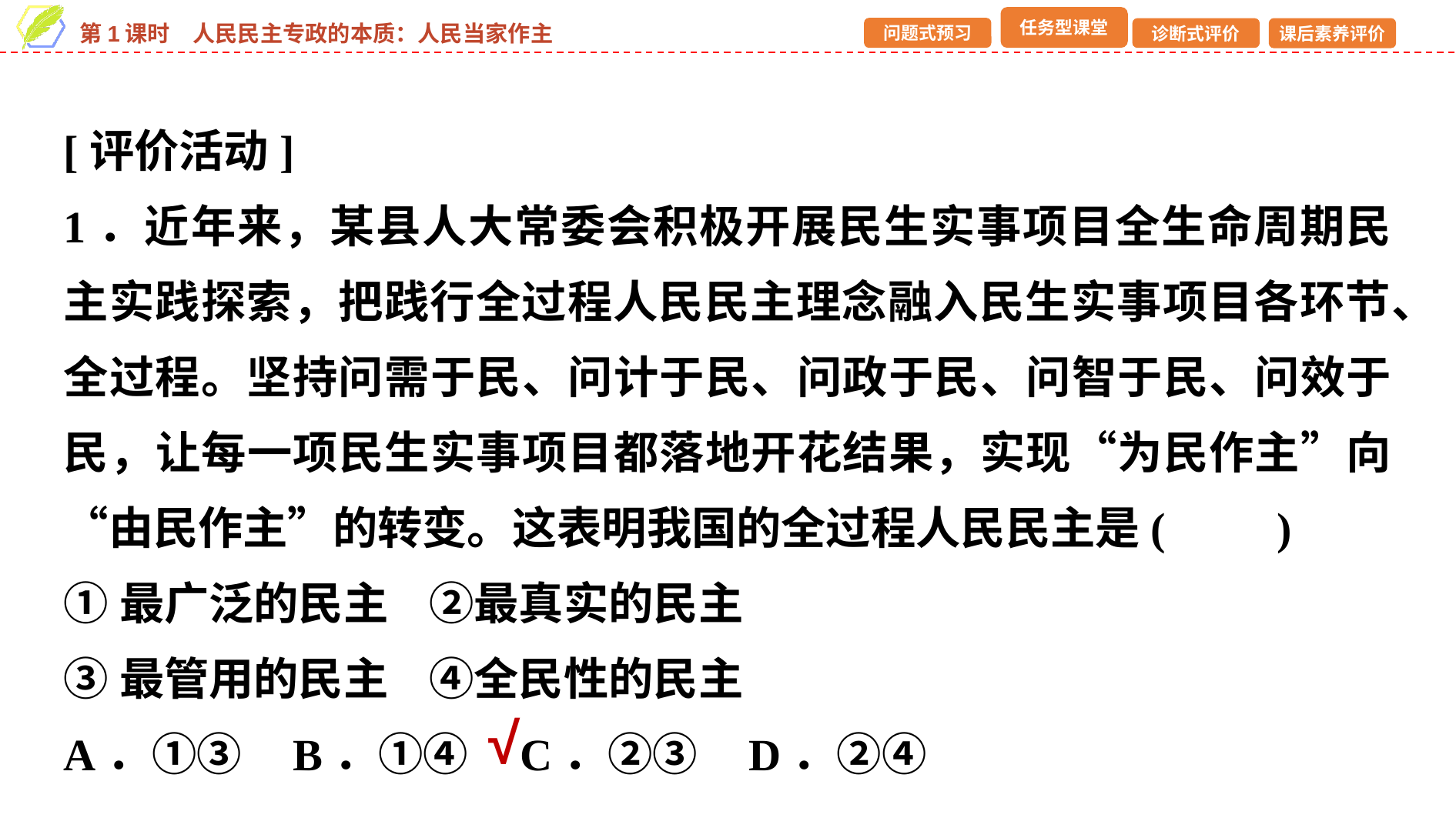

[评价活动]
1．近年来，某县人大常委会积极开展民生实事项目全生命周期民主实践探索，把践行全过程人民民主理念融入民生实事项目各环节、全过程。坚持问需于民、问计于民、问政于民、问智于民、问效于民，让每一项民生实事项目都落地开花结果，实现“为民作主”向“由民作主”的转变。这表明我国的全过程人民民主是(　　)
①最广泛的民主    ②最真实的民主
③最管用的民主    ④全民性的民主
A．①③    B．①④    C．②③    D．②④
√